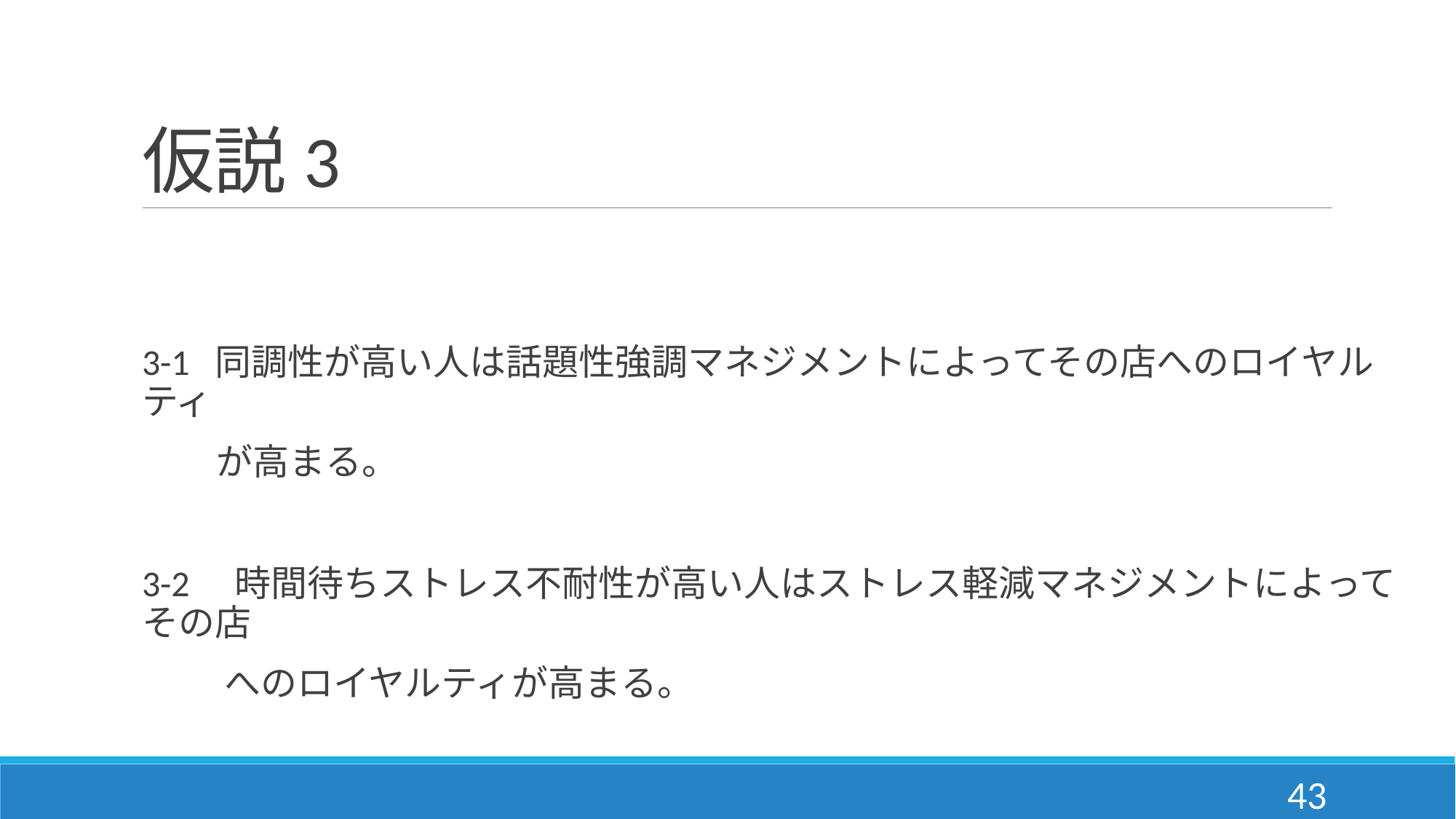

# 仮説3

3-1  同調性が高い人は話題性強調マネジメントによってその店へのロイヤルティ
        が高まる。

3-2　時間待ちストレス不耐性が高い人はストレス軽減マネジメントによってその店
         へのロイヤルティが高まる。

43